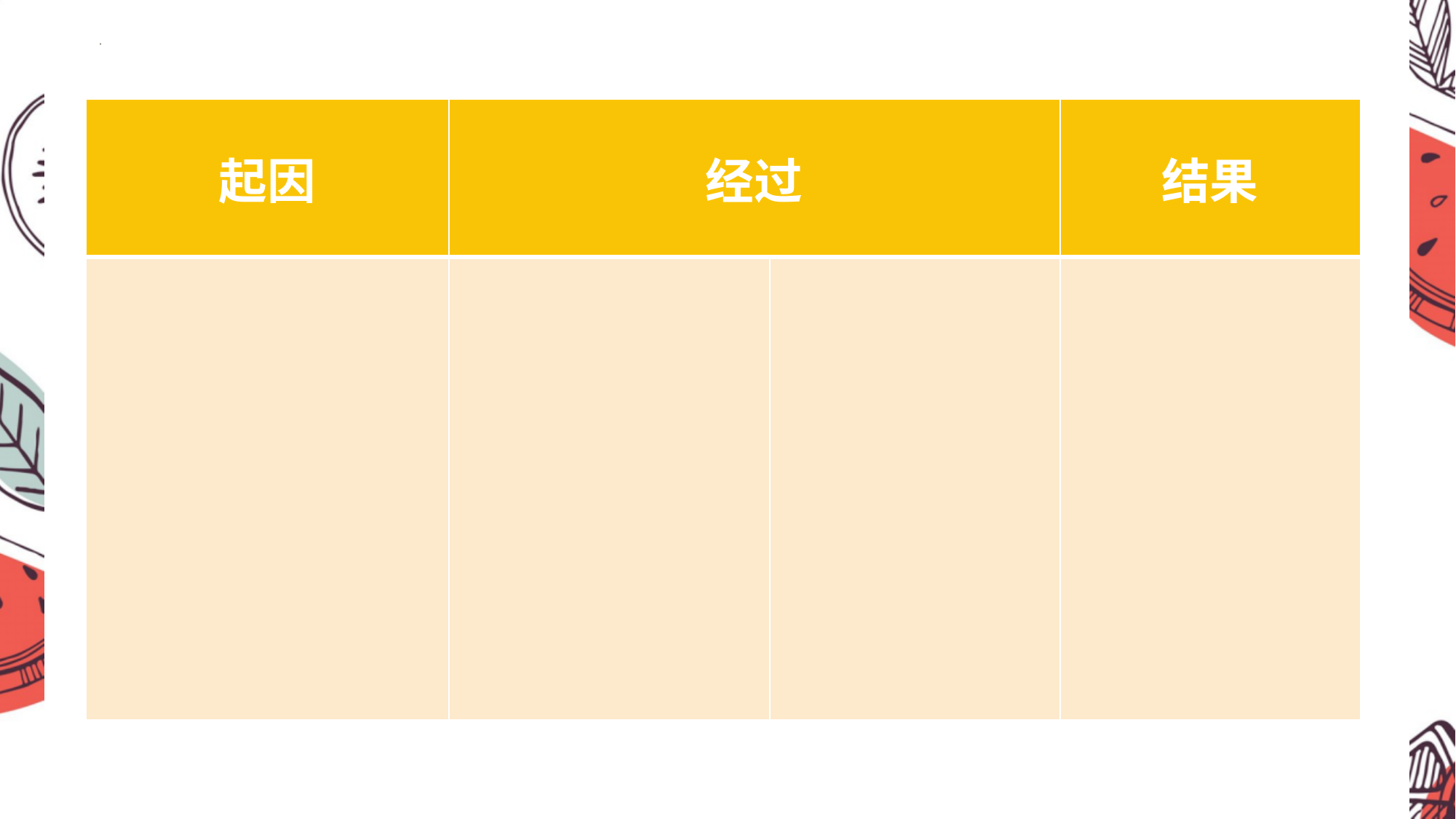

| 起因 | 经过 |  | 结果 |
| --- | --- | --- | --- |
|  |  |  |  |